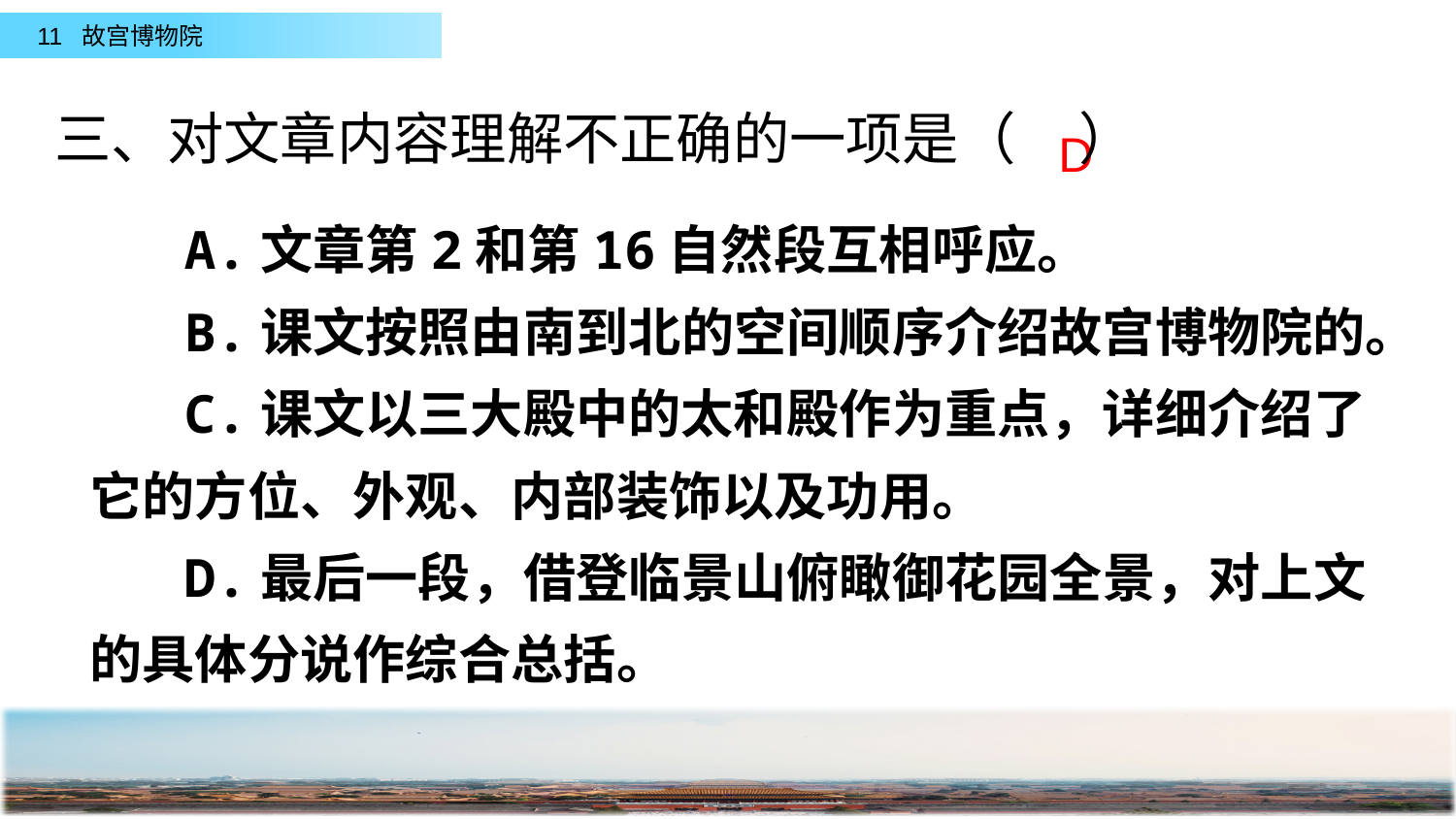

D
三、对文章内容理解不正确的一项是（     ）
   A.文章第2和第16自然段互相呼应。
   B.课文按照由南到北的空间顺序介绍故宫博物院的。
   C.课文以三大殿中的太和殿作为重点，详细介绍了它的方位、外观、内部装饰以及功用。
   D.最后一段，借登临景山俯瞰御花园全景，对上文的具体分说作综合总括。